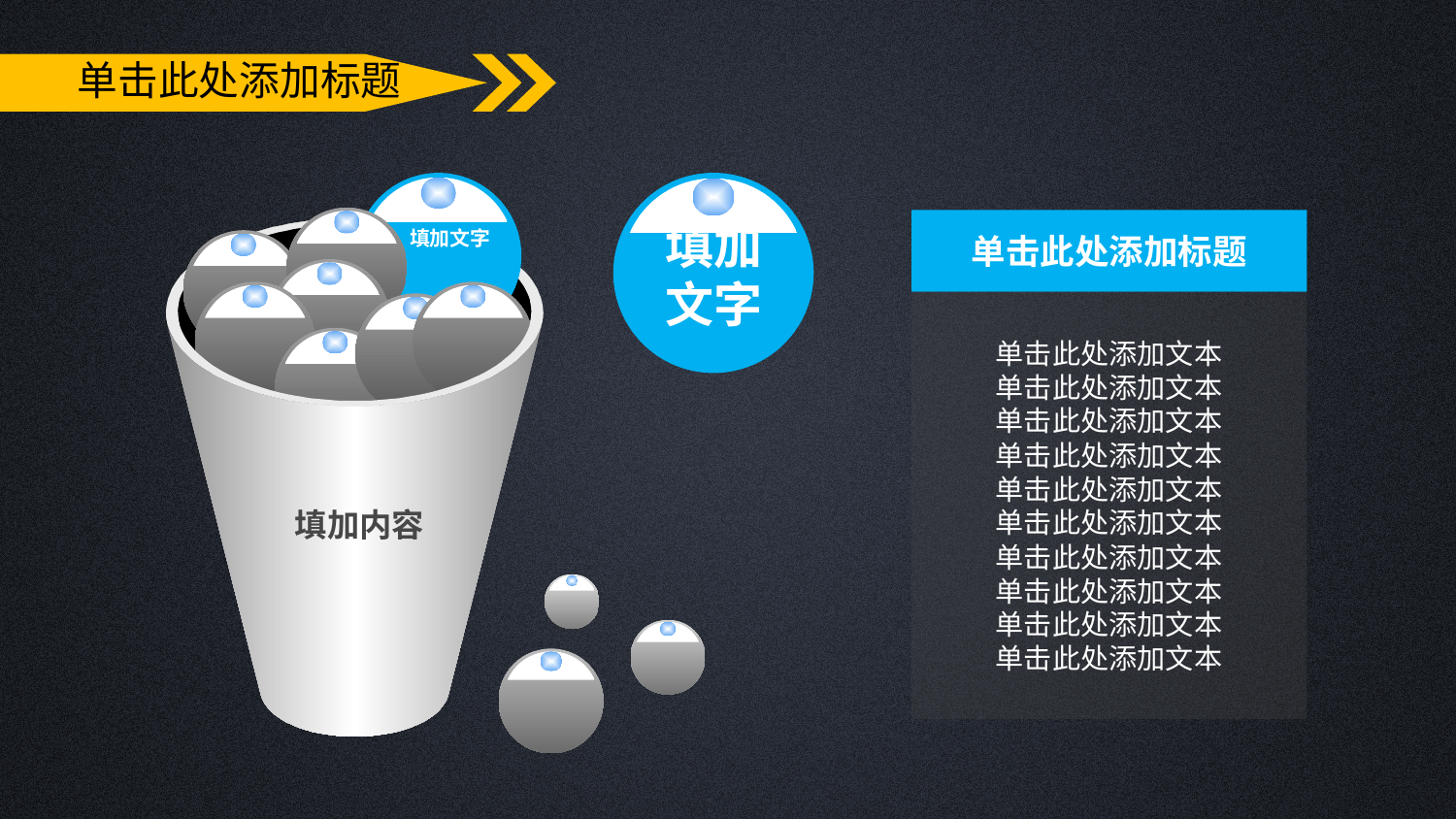

单击此处添加标题

填加文字

填加内容

填加
文字
单击此处添加标题
单击此处添加文本
单击此处添加文本
单击此处添加文本
单击此处添加文本
单击此处添加文本
单击此处添加文本
单击此处添加文本
单击此处添加文本
单击此处添加文本
单击此处添加文本